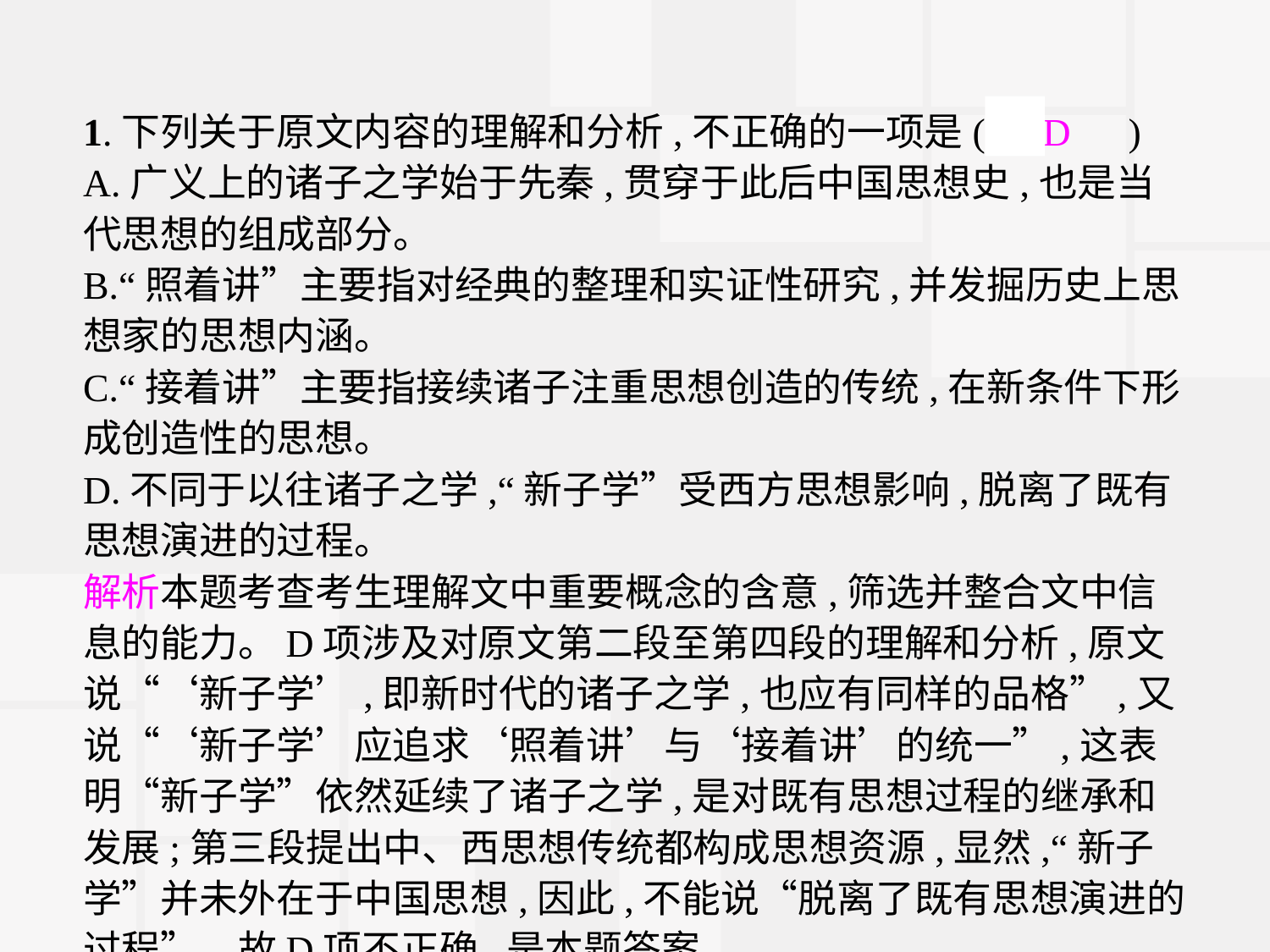

1.下列关于原文内容的理解和分析,不正确的一项是(　D　)
A.广义上的诸子之学始于先秦,贯穿于此后中国思想史,也是当代思想的组成部分。
B.“照着讲”主要指对经典的整理和实证性研究,并发掘历史上思想家的思想内涵。
C.“接着讲”主要指接续诸子注重思想创造的传统,在新条件下形成创造性的思想。
D.不同于以往诸子之学,“新子学”受西方思想影响,脱离了既有思想演进的过程。
解析本题考查考生理解文中重要概念的含意,筛选并整合文中信息的能力。D项涉及对原文第二段至第四段的理解和分析,原文说“‘新子学’,即新时代的诸子之学,也应有同样的品格”,又说“‘新子学’应追求‘照着讲’与‘接着讲’的统一”,这表明“新子学”依然延续了诸子之学,是对既有思想过程的继承和发展;第三段提出中、西思想传统都构成思想资源,显然,“新子学”并未外在于中国思想,因此,不能说“脱离了既有思想演进的过程”。故D项不正确,是本题答案。